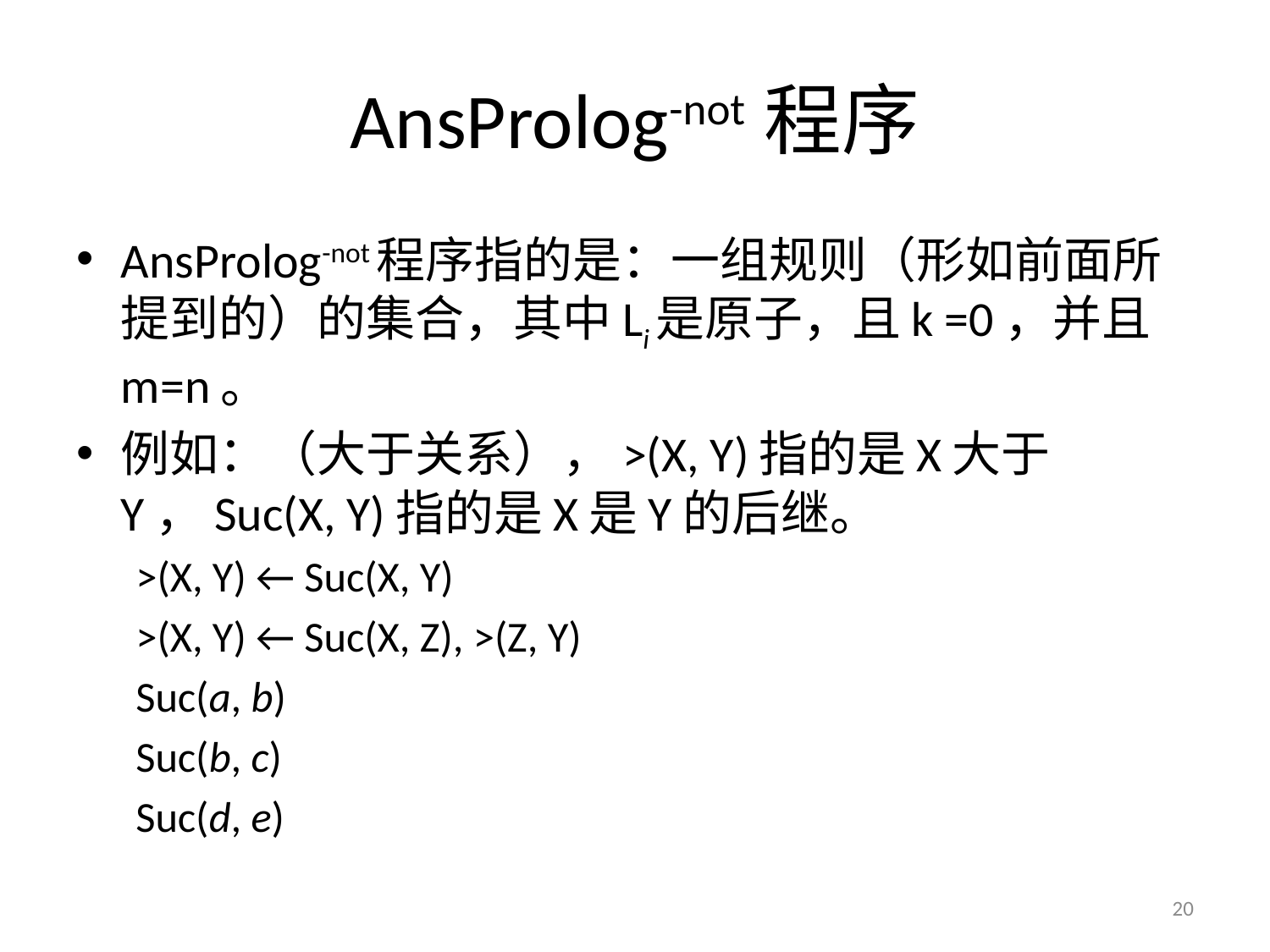

# AnsProlog-not程序
AnsProlog-not程序指的是：一组规则（形如前面所提到的）的集合，其中Li是原子，且k =0，并且m=n。
例如：（大于关系），>(X, Y)指的是X大于Y，Suc(X, Y)指的是X是Y的后继。
>(X, Y) ← Suc(X, Y)
>(X, Y) ← Suc(X, Z), >(Z, Y)
Suc(a, b)
Suc(b, c)
Suc(d, e)

20